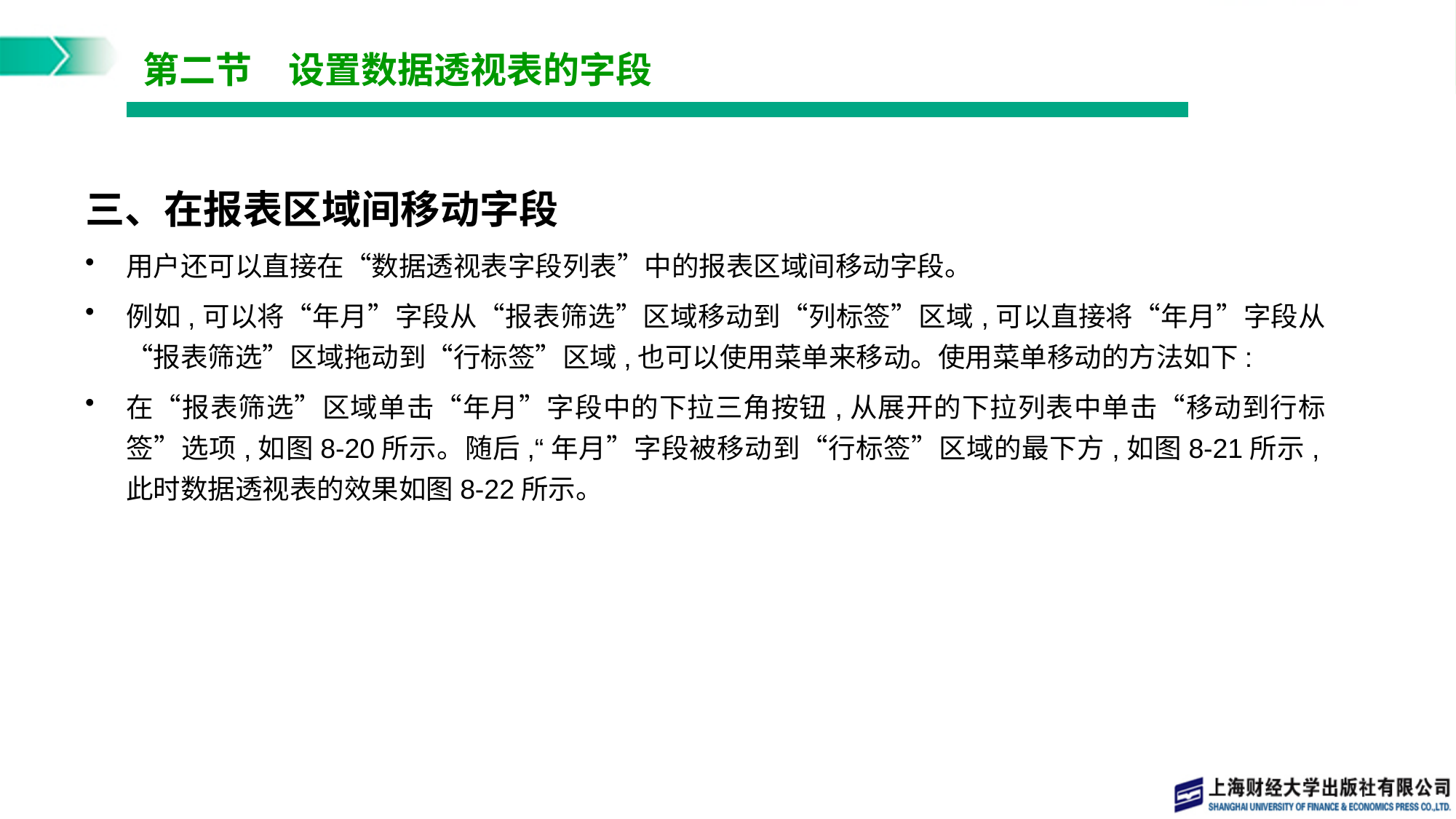

# 第二节　设置数据透视表的字段
三、在报表区域间移动字段
用户还可以直接在“数据透视表字段列表”中的报表区域间移动字段。
例如,可以将“年月”字段从“报表筛选”区域移动到“列标签”区域,可以直接将“年月”字段从“报表筛选”区域拖动到“行标签”区域,也可以使用菜单来移动。使用菜单移动的方法如下:
在“报表筛选”区域单击“年月”字段中的下拉三角按钮,从展开的下拉列表中单击“移动到行标签”选项,如图8-20所示。随后,“年月”字段被移动到“行标签”区域的最下方,如图8-21所示,此时数据透视表的效果如图8-22所示。